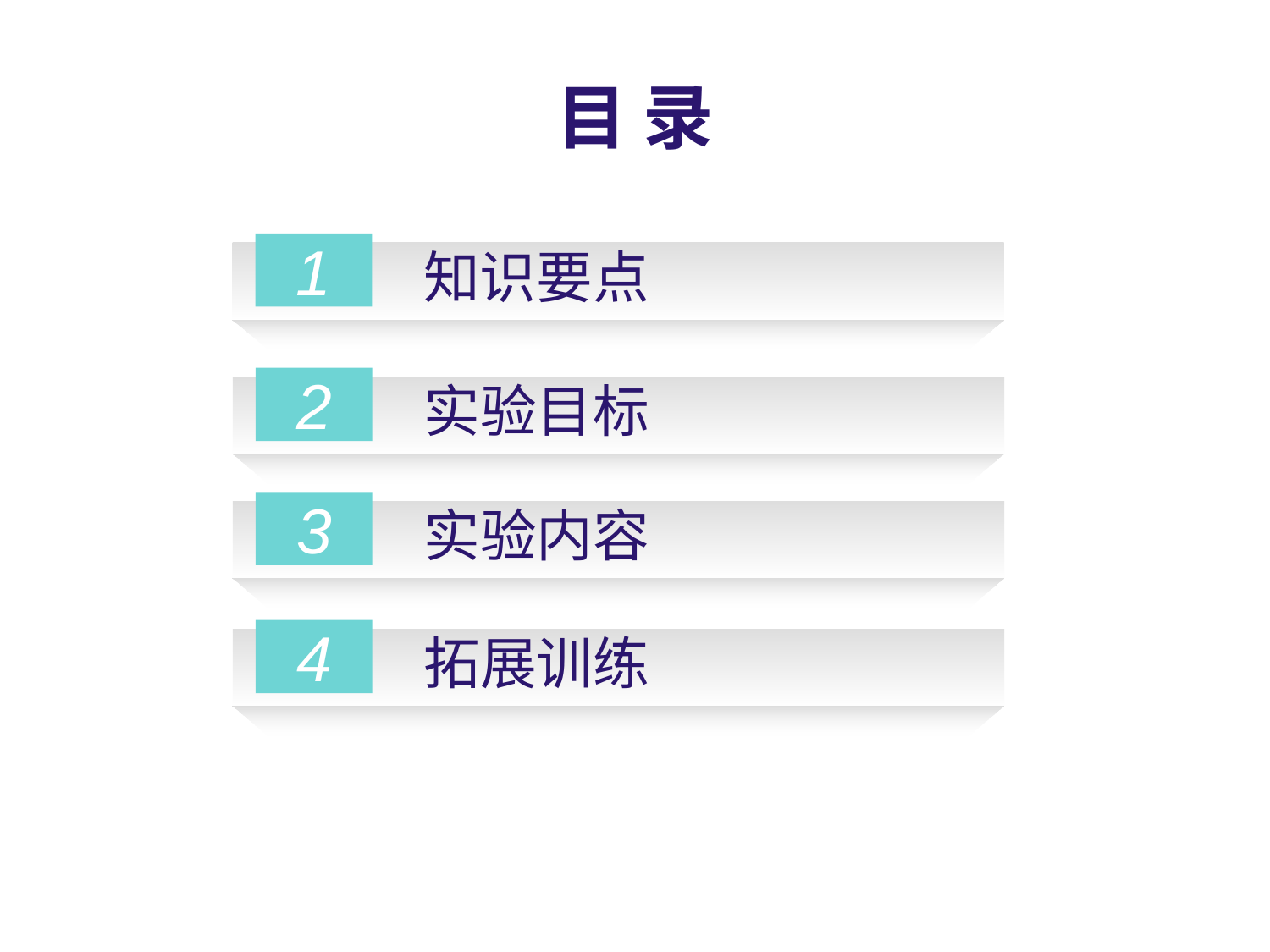

目 录
1

  知识要点
2

  实验目标
3

  实验内容
4

  拓展训练